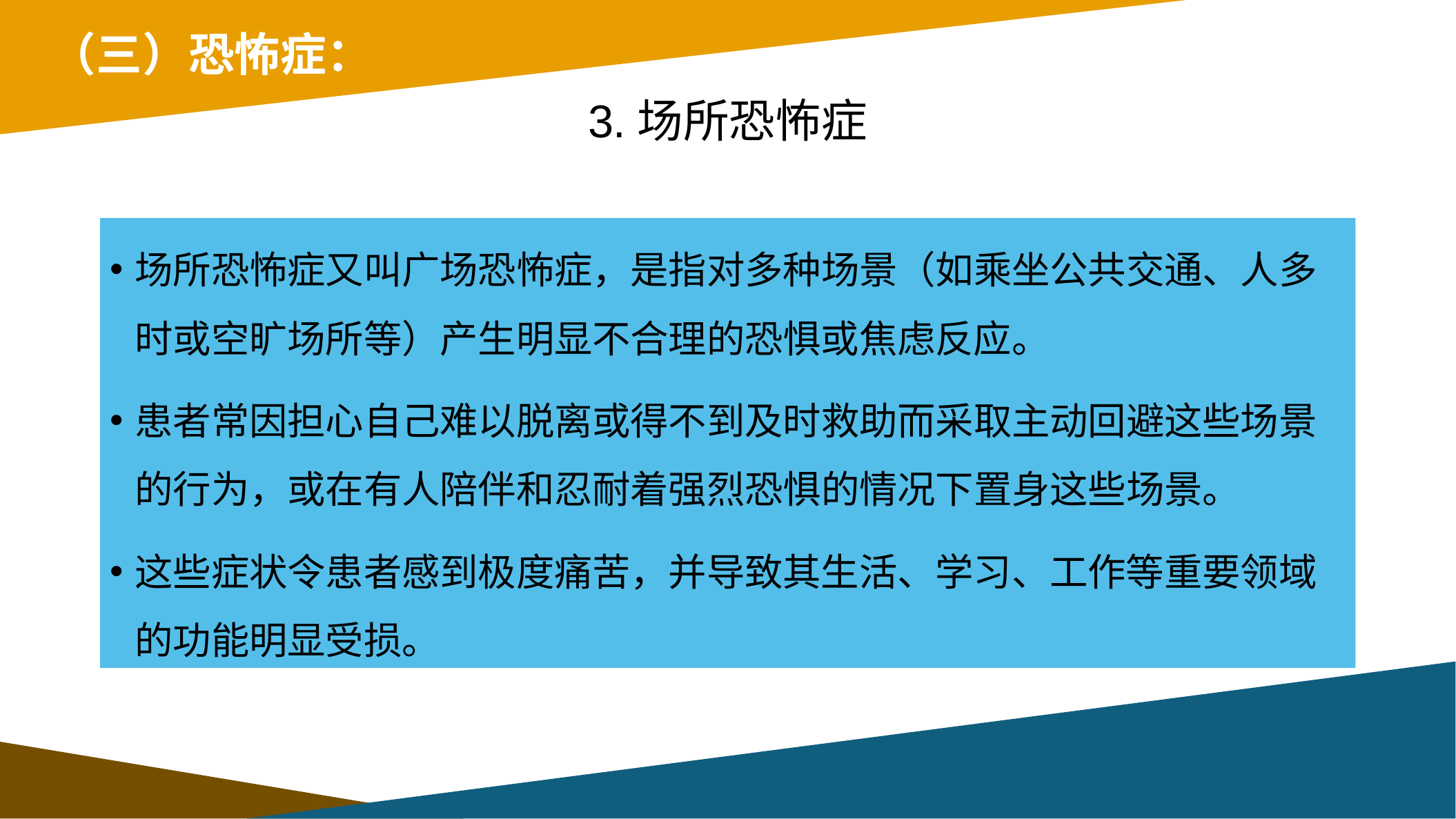

（三）恐怖症：
# 3.场所恐怖症
场所恐怖症又叫广场恐怖症，是指对多种场景（如乘坐公共交通、人多时或空旷场所等）产生明显不合理的恐惧或焦虑反应。
患者常因担心自己难以脱离或得不到及时救助而采取主动回避这些场景的行为，或在有人陪伴和忍耐着强烈恐惧的情况下置身这些场景。
这些症状令患者感到极度痛苦，并导致其生活、学习、工作等重要领域的功能明显受损。